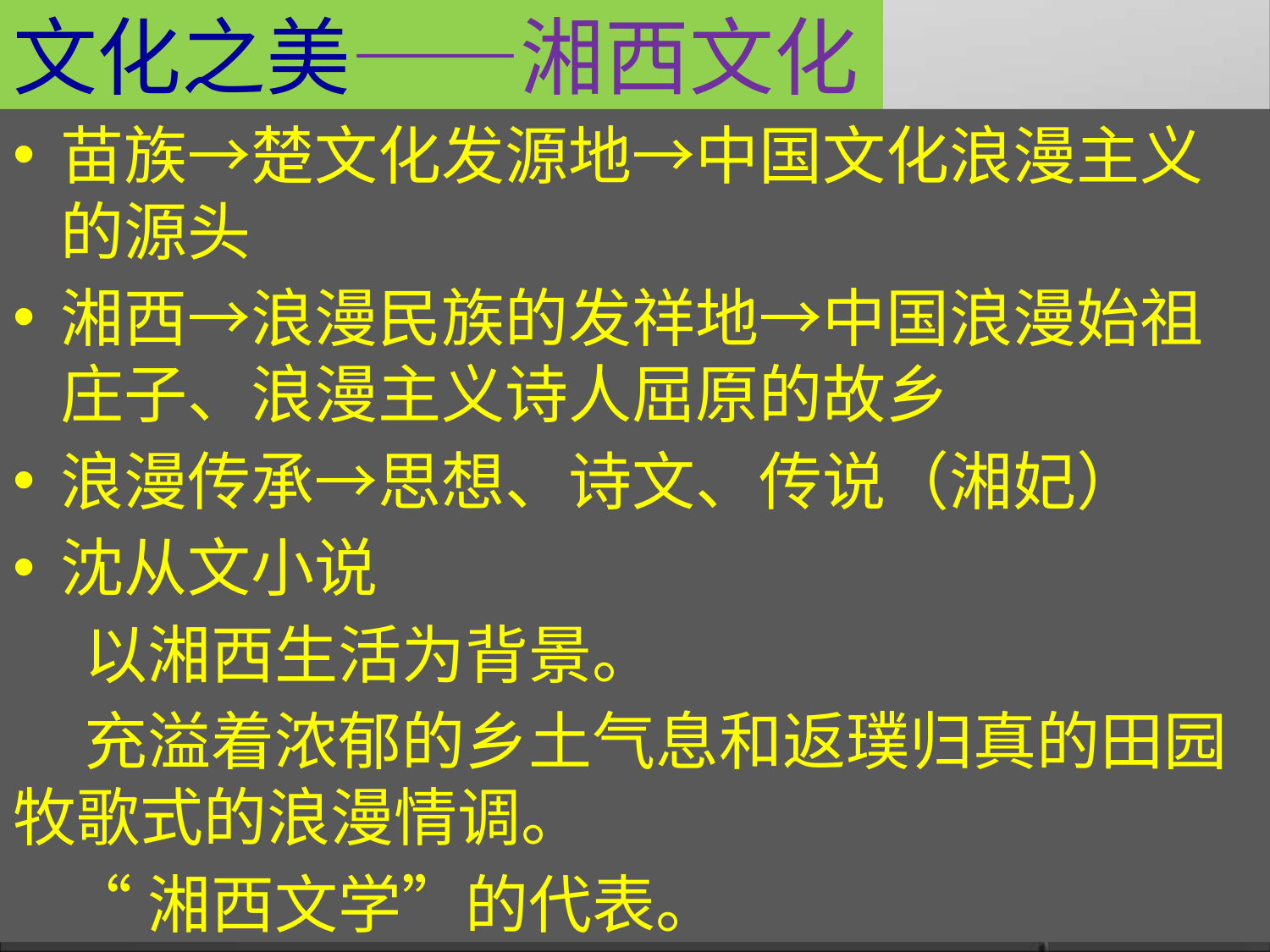

# 文化之美——湘西文化
苗族→楚文化发源地→中国文化浪漫主义的源头
湘西→浪漫民族的发祥地→中国浪漫始祖庄子、浪漫主义诗人屈原的故乡
浪漫传承→思想、诗文、传说（湘妃）
沈从文小说
    以湘西生活为背景。
    充溢着浓郁的乡土气息和返璞归真的田园牧歌式的浪漫情调。
    “湘西文学”的代表。